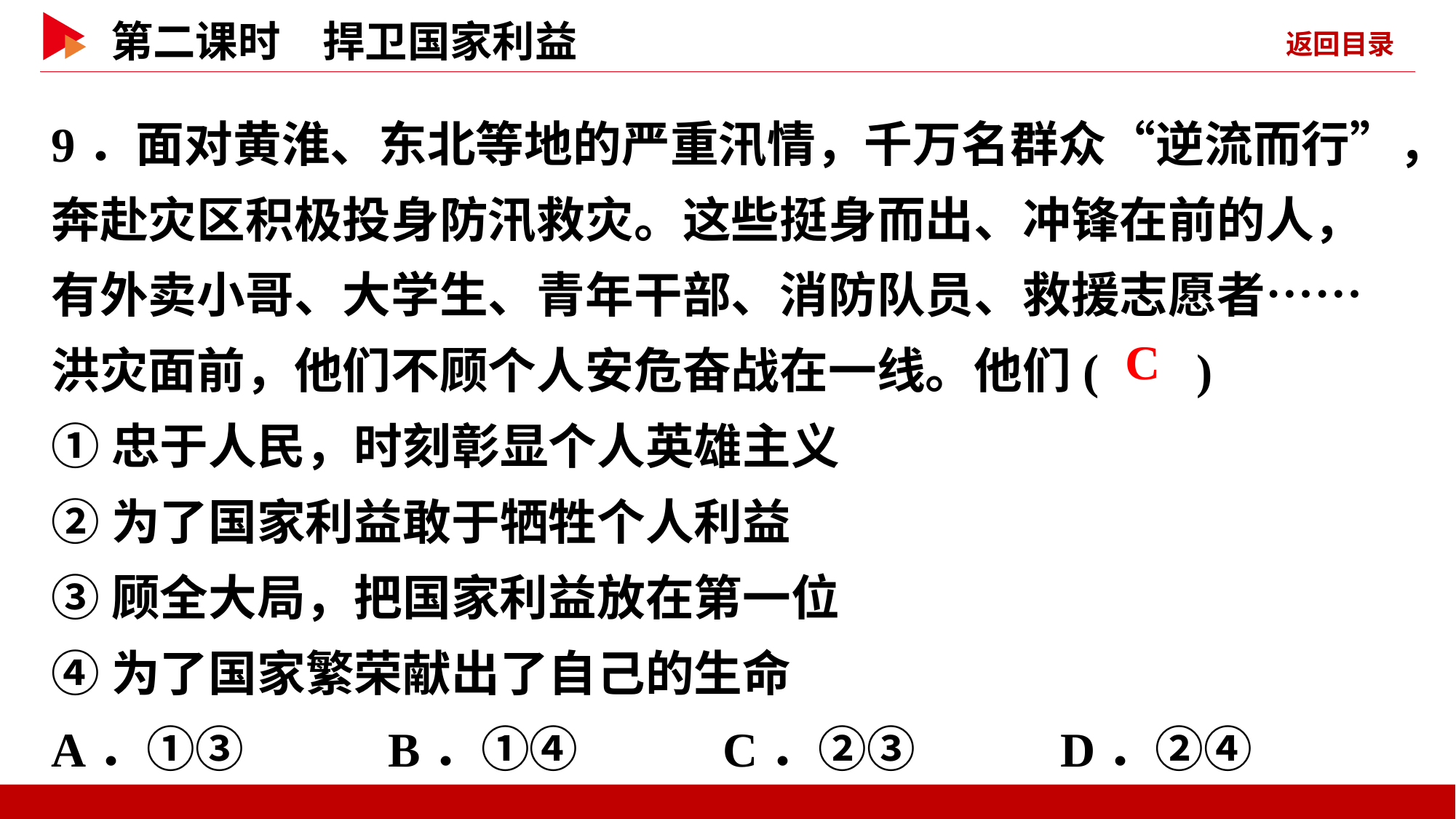

9．面对黄淮、东北等地的严重汛情，千万名群众“逆流而行”，奔赴灾区积极投身防汛救灾。这些挺身而出、冲锋在前的人，有外卖小哥、大学生、青年干部、消防队员、救援志愿者……洪灾面前，他们不顾个人安危奋战在一线。他们(        )
①忠于人民，时刻彰显个人英雄主义
②为了国家利益敢于牺牲个人利益
③顾全大局，把国家利益放在第一位
④为了国家繁荣献出了自己的生命
A．①③            B．①④            C．②③            D．②④
   C